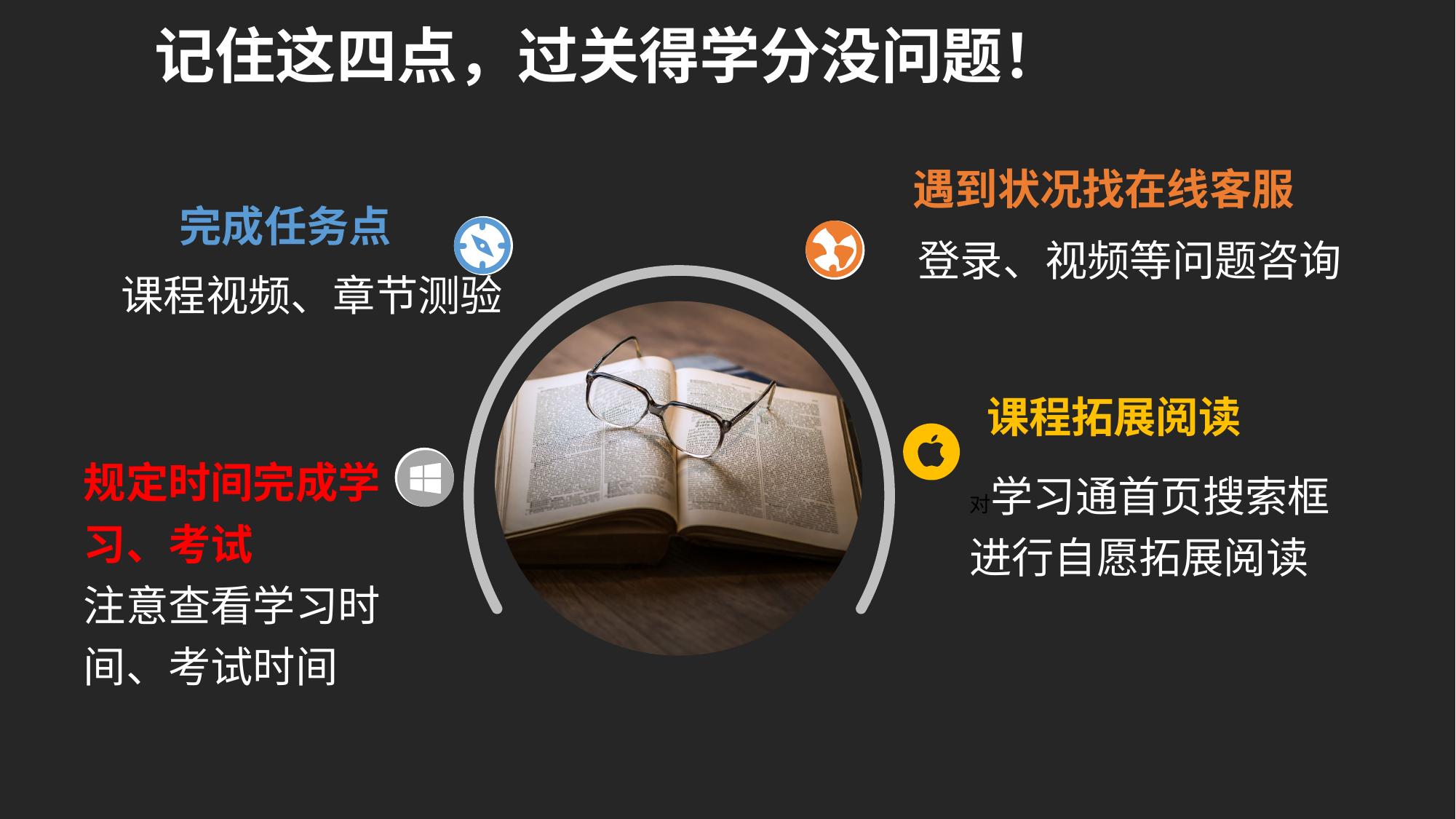

记住这四点，过关得学分没问题！
遇到状况找在线客服
登录、视频等问题咨询
完成任务点
课程视频、章节测验
课程拓展阅读
对学习通首页搜索框进行自愿拓展阅读
规定时间完成学习、考试
注意查看学习时间、考试时间